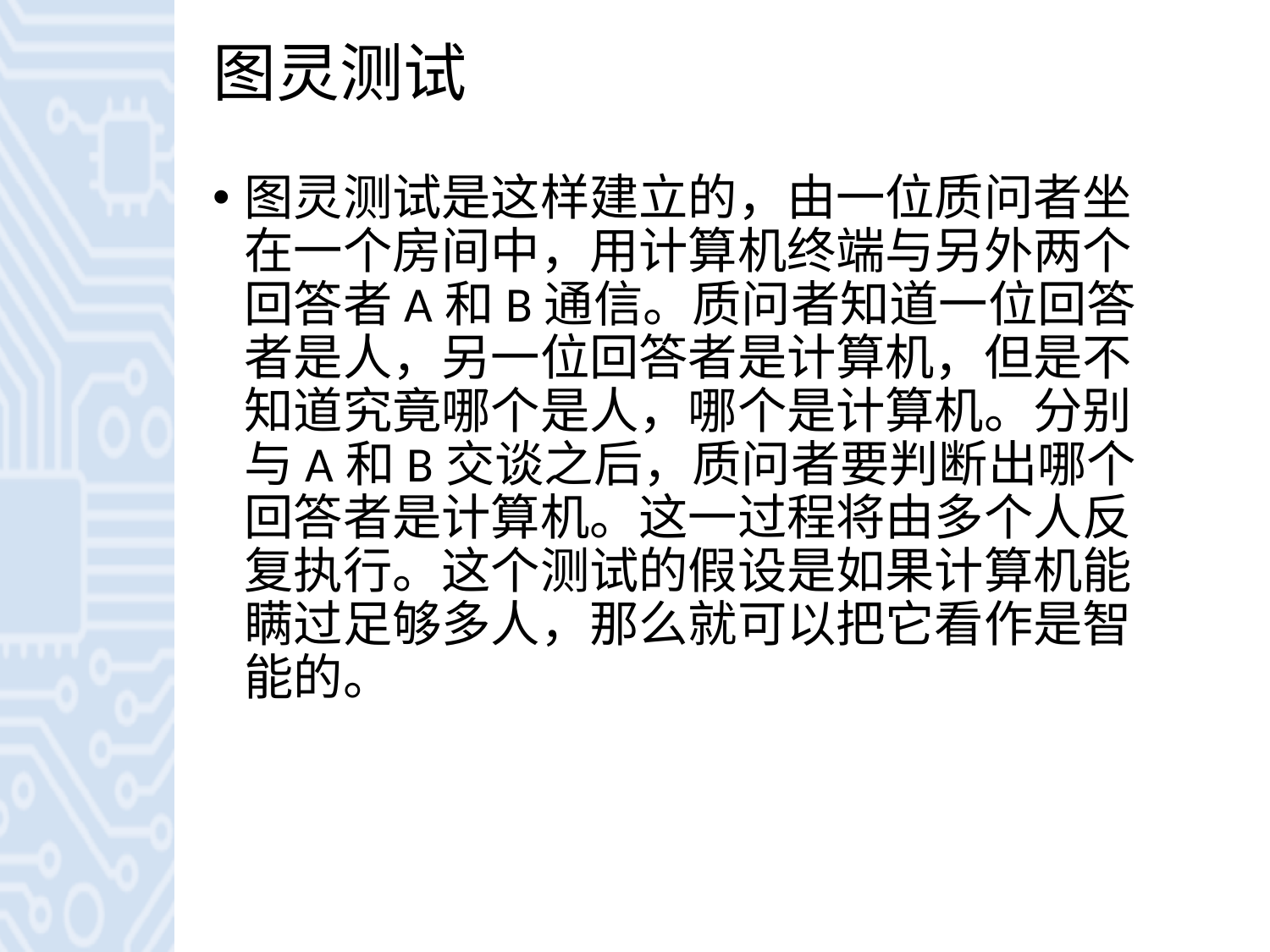

# 图灵测试
图灵测试是这样建立的，由一位质问者坐在一个房间中，用计算机终端与另外两个回答者A和B通信。质问者知道一位回答者是人，另一位回答者是计算机，但是不知道究竟哪个是人，哪个是计算机。分别与A和B交谈之后，质问者要判断出哪个回答者是计算机。这一过程将由多个人反复执行。这个测试的假设是如果计算机能瞒过足够多人，那么就可以把它看作是智能的。